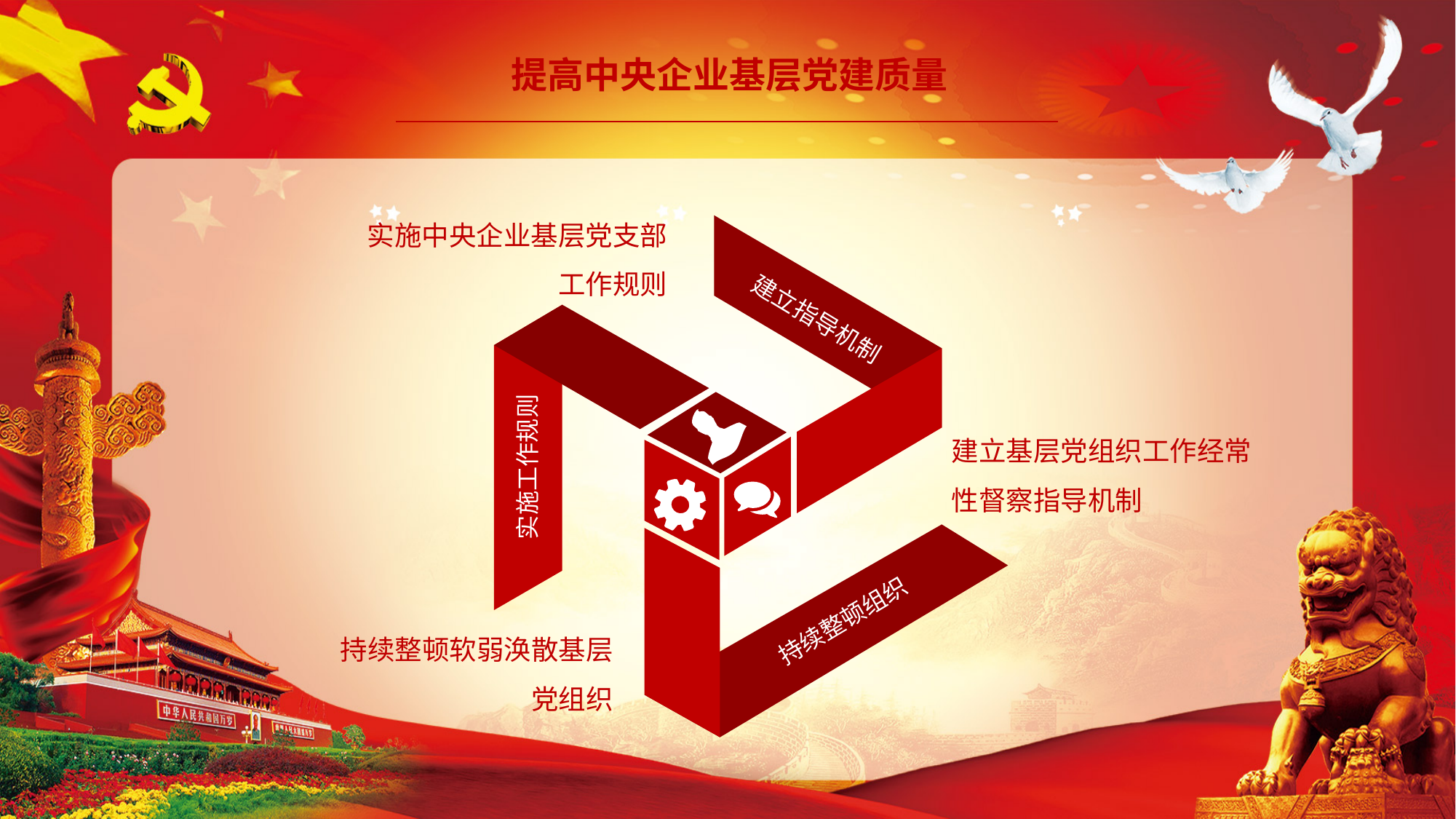

提高中央企业基层党建质量
实施中央企业基层党支部工作规则

建立指导机制

建立基层党组织工作经常性督察指导机制

实施工作规则

持续整顿组织
持续整顿软弱涣散基层党组织